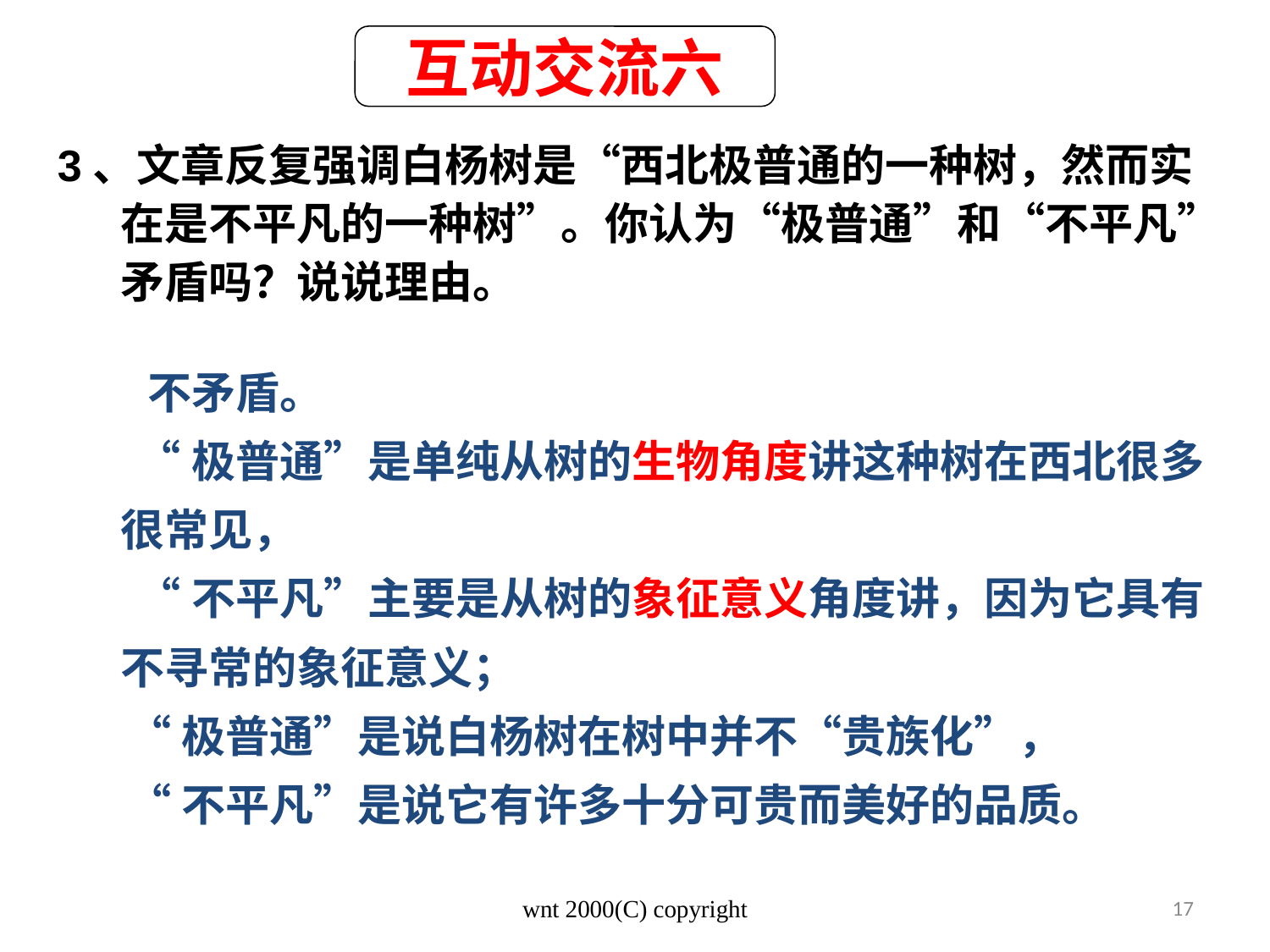

互动交流六
3、文章反复强调白杨树是“西北极普通的一种树，然而实在是不平凡的一种树”。你认为“极普通”和“不平凡”矛盾吗？说说理由。
        不矛盾。
        “极普通”是单纯从树的生物角度讲这种树在西北很多很常见，
        “不平凡”主要是从树的象征意义角度讲，因为它具有不寻常的象征意义；
       “极普通”是说白杨树在树中并不“贵族化”，
       “不平凡”是说它有许多十分可贵而美好的品质。

wnt 2000(C) copyright
17